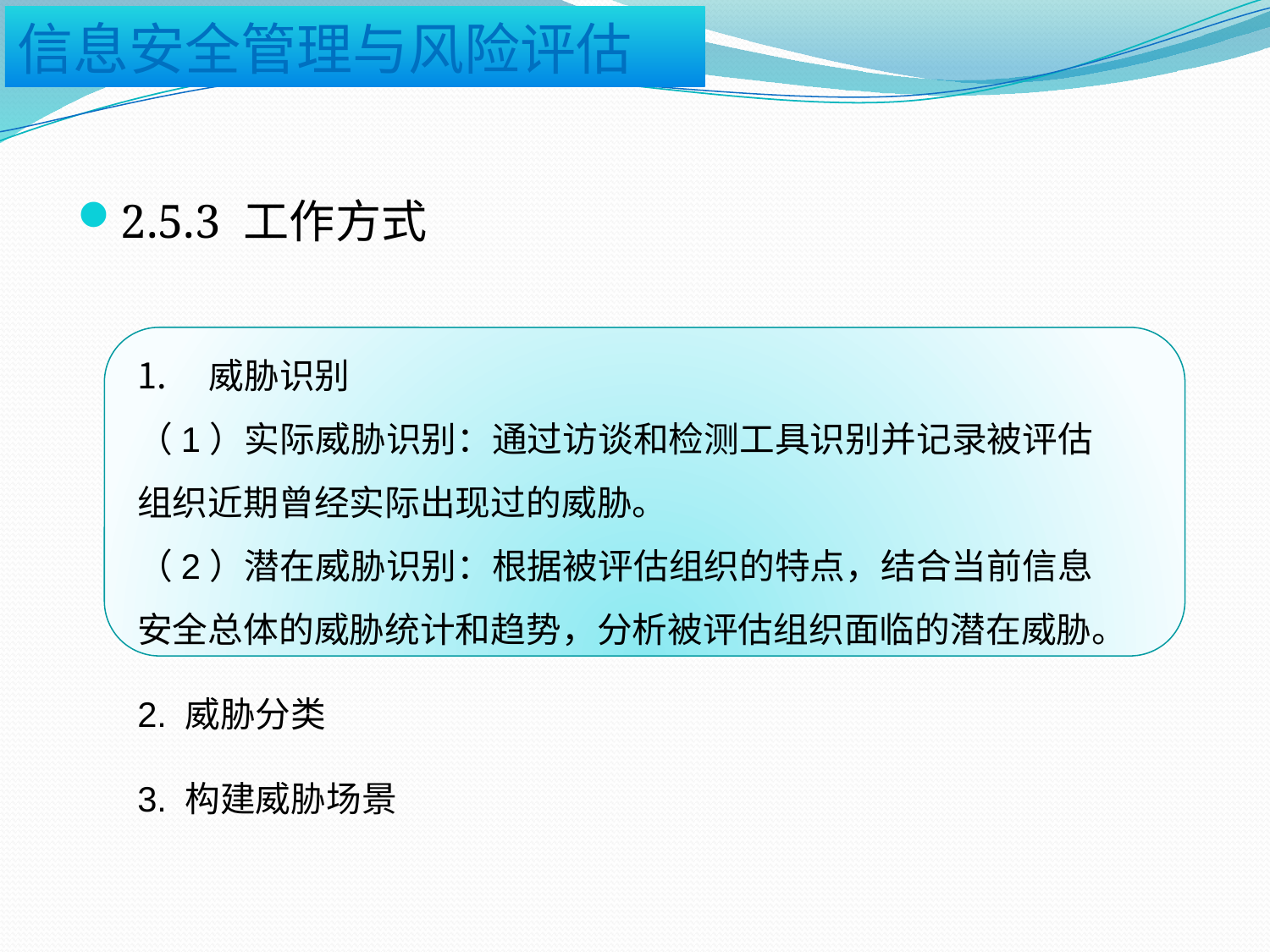

2.5.3 工作方式
威胁识别
（1）实际威胁识别：通过访谈和检测工具识别并记录被评估组织近期曾经实际出现过的威胁。
（2）潜在威胁识别：根据被评估组织的特点，结合当前信息安全总体的威胁统计和趋势，分析被评估组织面临的潜在威胁。
2. 威胁分类
3. 构建威胁场景